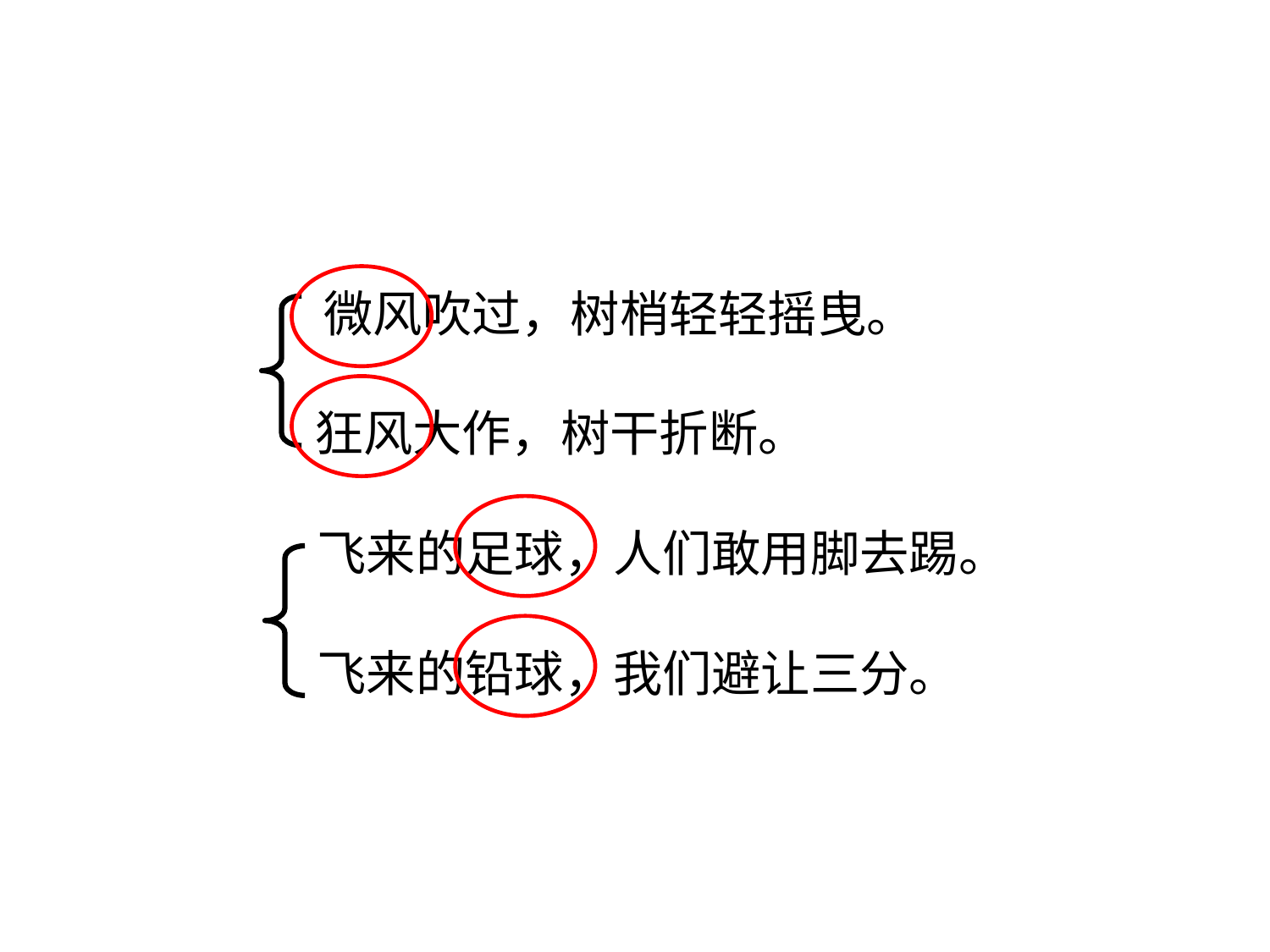

微风吹过，树梢轻轻摇曳。

狂风大作，树干折断。

飞来的足球，人们敢用脚去踢。

飞来的铅球，我们避让三分。